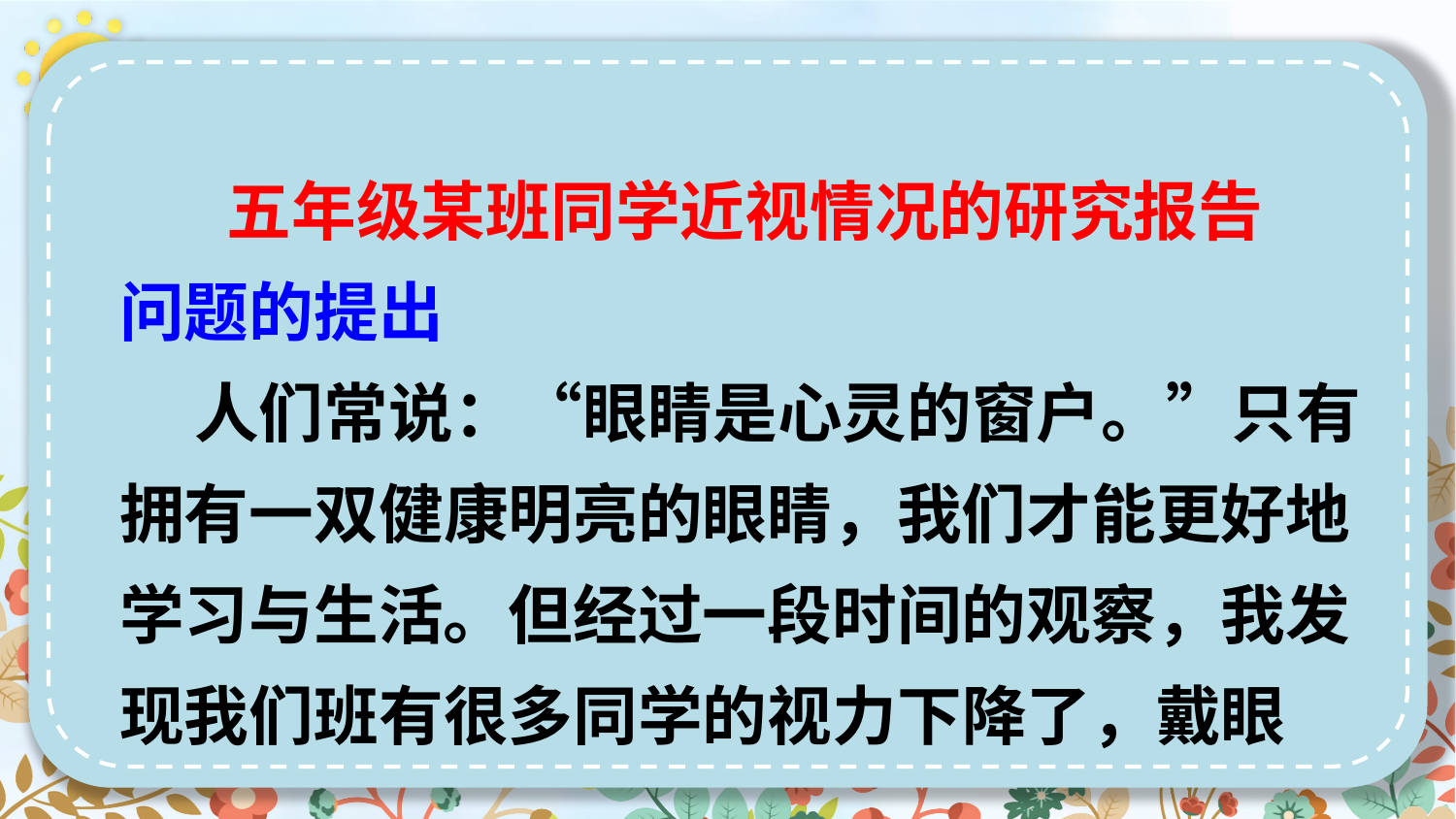

五年级某班同学近视情况的研究报告
问题的提出
    人们常说：“眼睛是心灵的窗户。”只有拥有一双健康明亮的眼睛，我们才能更好地学习与生活。但经过一段时间的观察，我发现我们班有很多同学的视力下降了，戴眼